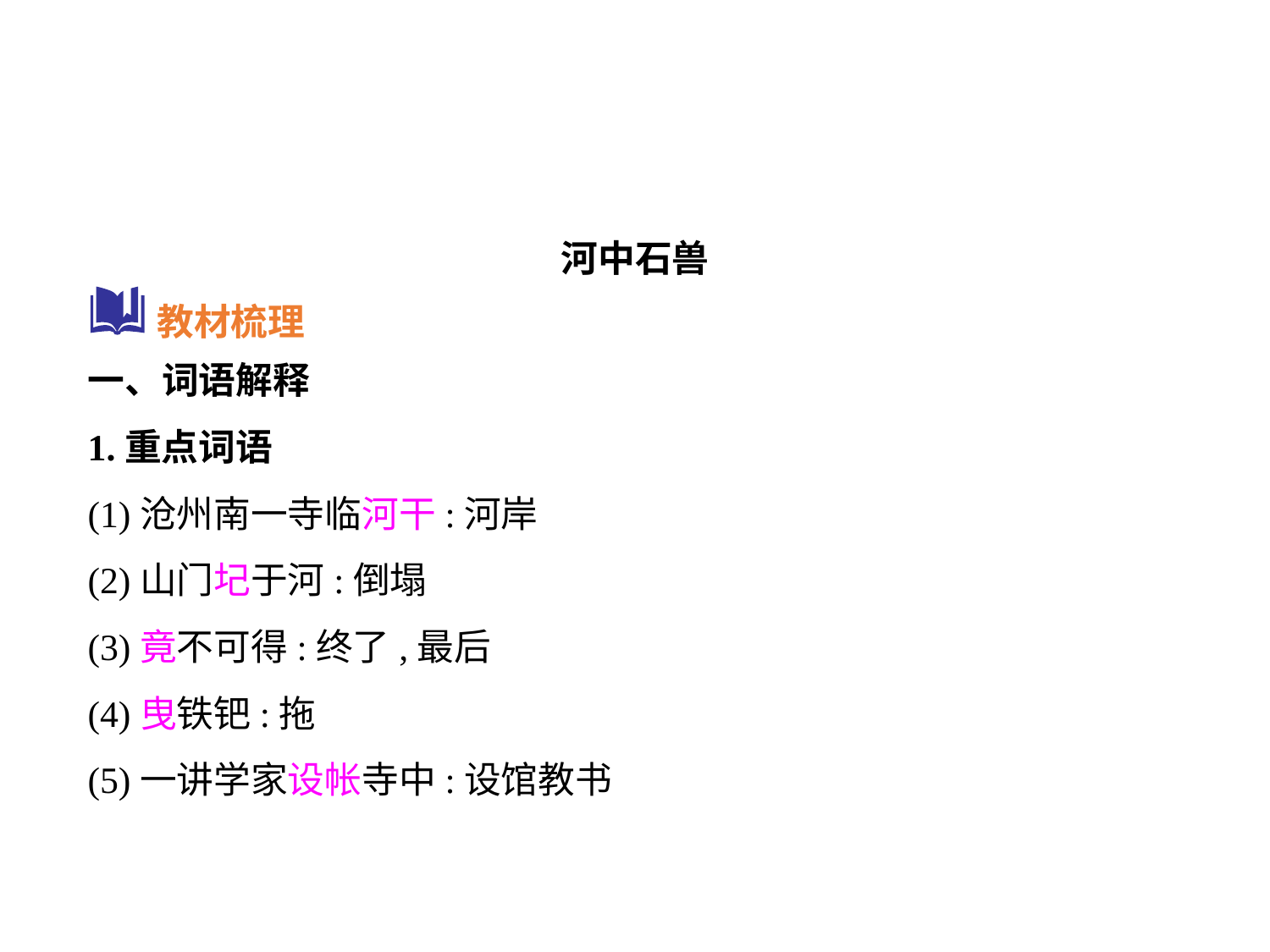

河中石兽
教材梳理

一、词语解释
1.重点词语
(1)沧州南一寺临河干:河岸
(2)山门圮于河:倒塌
(3)竟不可得:终了,最后
(4)曳铁钯:拖
(5)一讲学家设帐寺中:设馆教书